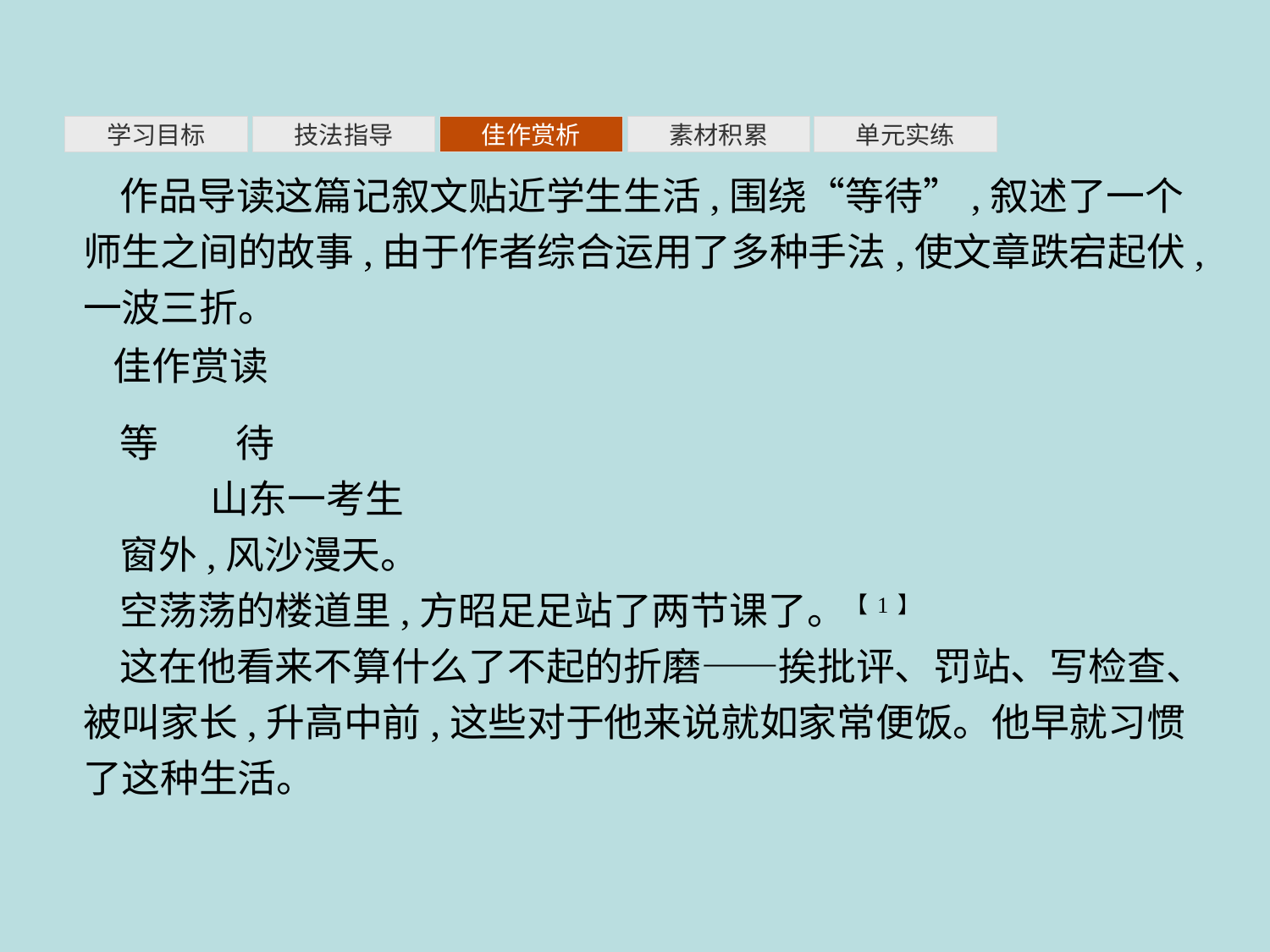

素材积累
学习目标
技法指导
佳作赏析
单元实练
作品导读这篇记叙文贴近学生生活,围绕“等待”,叙述了一个师生之间的故事,由于作者综合运用了多种手法,使文章跌宕起伏,一波三折。
佳作赏读
等　　待
	山东一考生
窗外,风沙漫天。
空荡荡的楼道里,方昭足足站了两节课了。【1】
这在他看来不算什么了不起的折磨——挨批评、罚站、写检查、被叫家长,升高中前,这些对于他来说就如家常便饭。他早就习惯了这种生活。